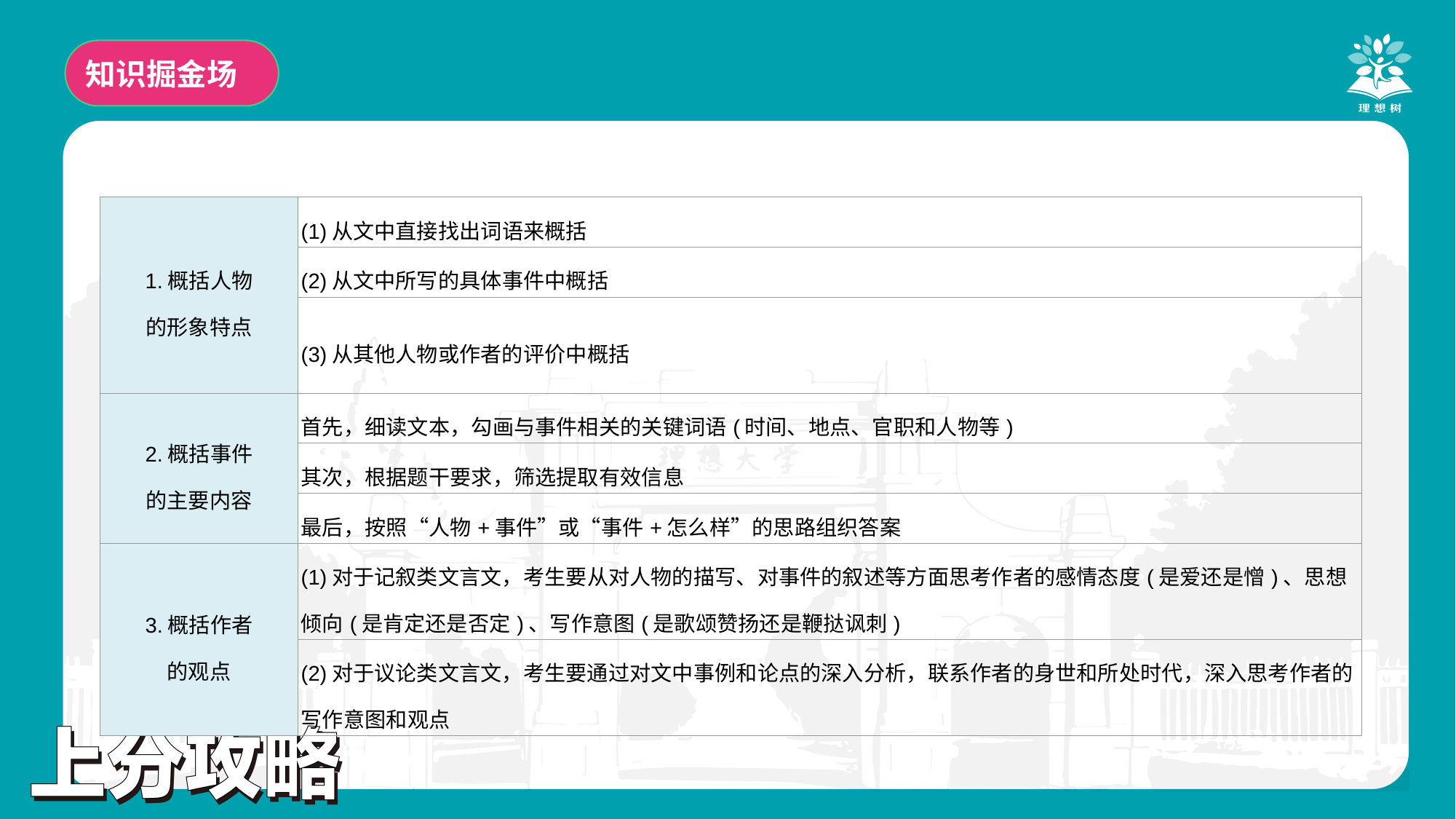

知识掘金场
| 1.概括人物 的形象特点 | (1)从文中直接找出词语来概括 |
| --- | --- |
|  | (2)从文中所写的具体事件中概括 |
|  | (3)从其他人物或作者的评价中概括 |
| 2.概括事件 的主要内容 | 首先，细读文本，勾画与事件相关的关键词语(时间、地点、官职和人物等) |
|  | 其次，根据题干要求，筛选提取有效信息 |
|  | 最后，按照“人物+事件”或“事件+怎么样”的思路组织答案 |
| 3.概括作者 的观点 | (1)对于记叙类文言文，考生要从对人物的描写、对事件的叙述等方面思考作者的感情态度(是爱还是憎)、思想倾向(是肯定还是否定)、写作意图(是歌颂赞扬还是鞭挞讽刺) |
|  | (2)对于议论类文言文，考生要通过对文中事例和论点的深入分析，联系作者的身世和所处时代，深入思考作者的写作意图和观点 |